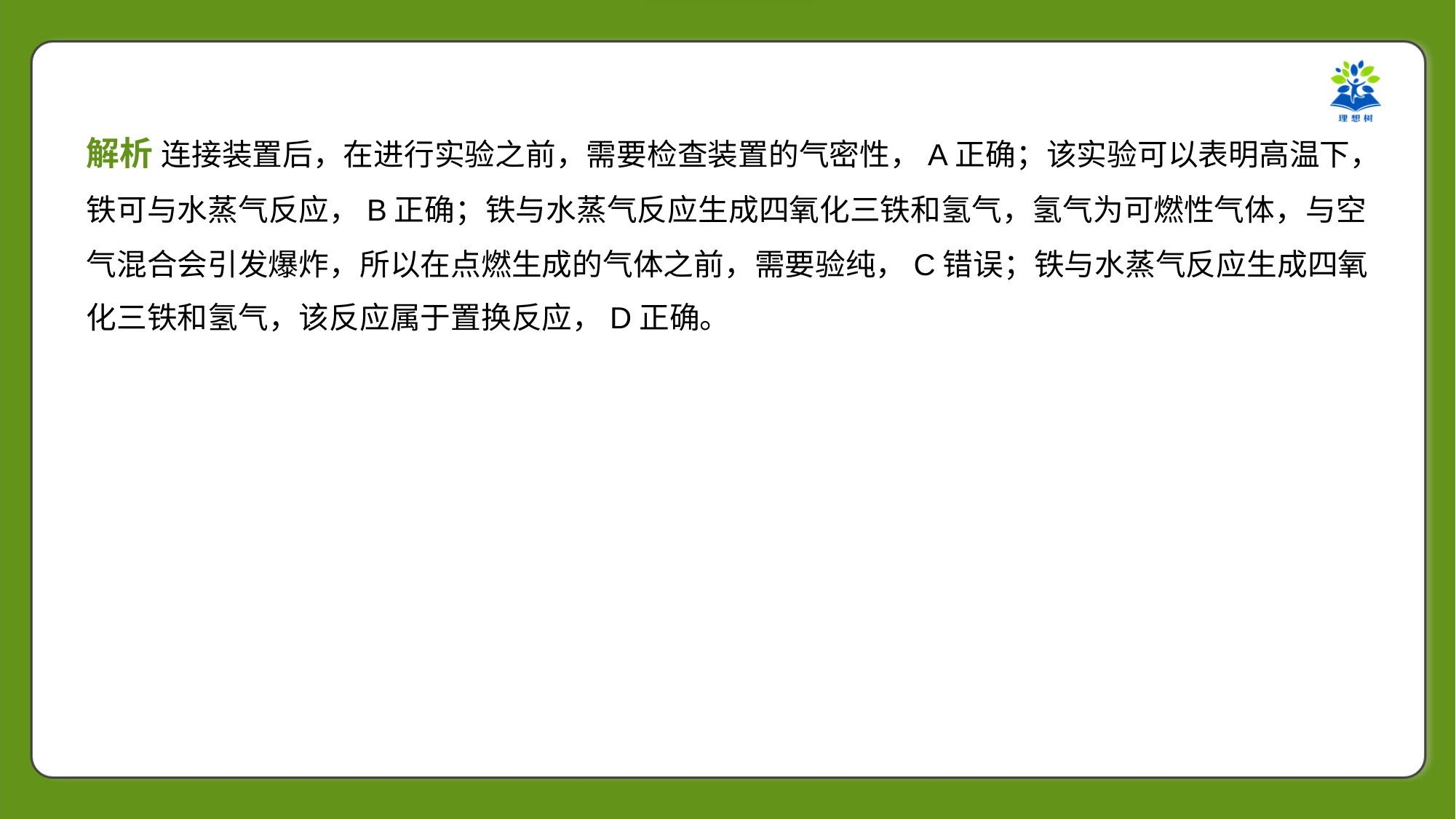

解析 连接装置后，在进行实验之前，需要检查装置的气密性，A正确；该实验可以表明高温下，
铁可与水蒸气反应，B正确；铁与水蒸气反应生成四氧化三铁和氢气，氢气为可燃性气体，与空
气混合会引发爆炸，所以在点燃生成的气体之前，需要验纯，C错误；铁与水蒸气反应生成四氧
化三铁和氢气，该反应属于置换反应，D正确。